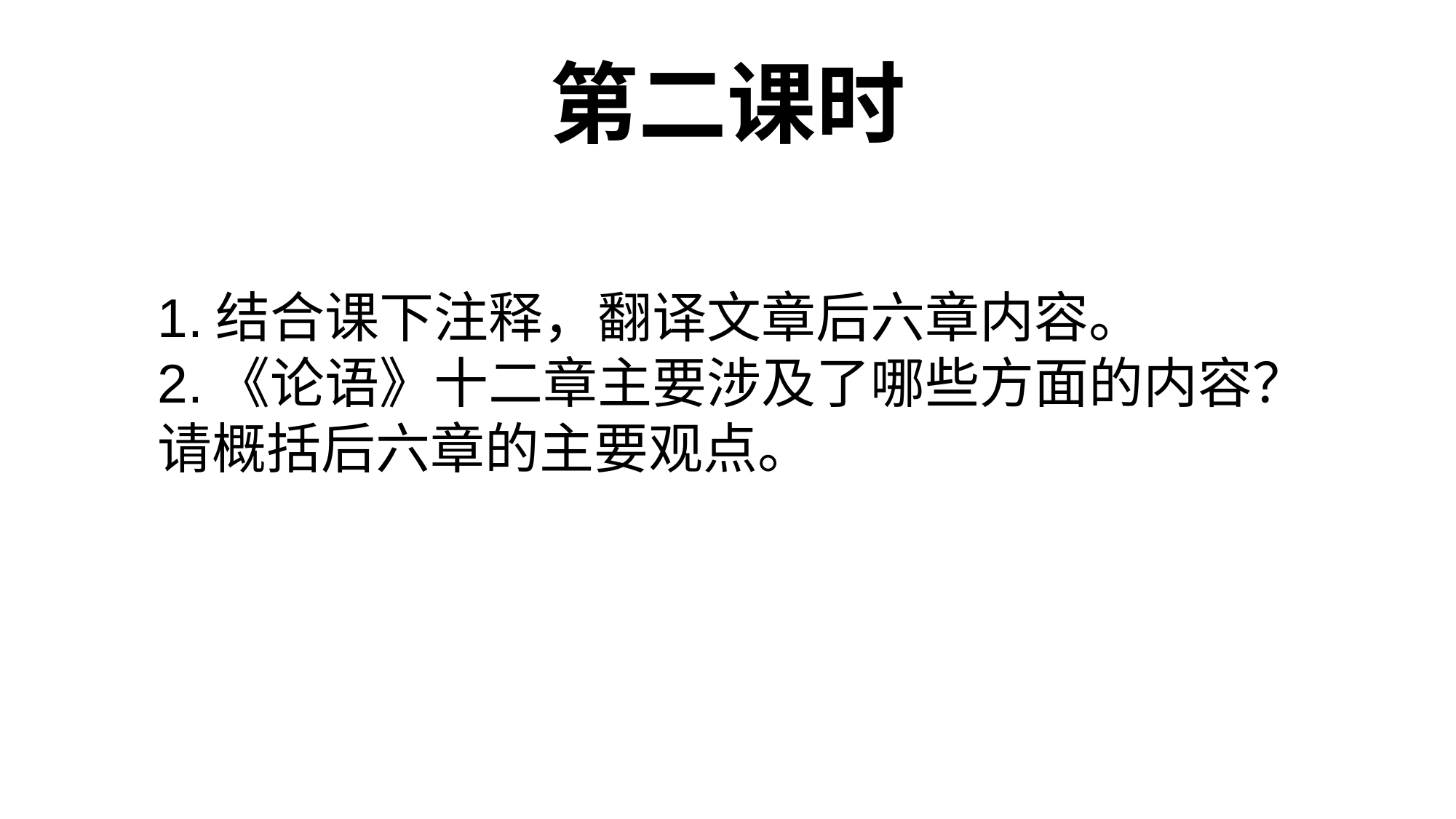

# 第二课时
1.结合课下注释，翻译文章后六章内容。
2.《论语》十二章主要涉及了哪些方面的内容？请概括后六章的主要观点。